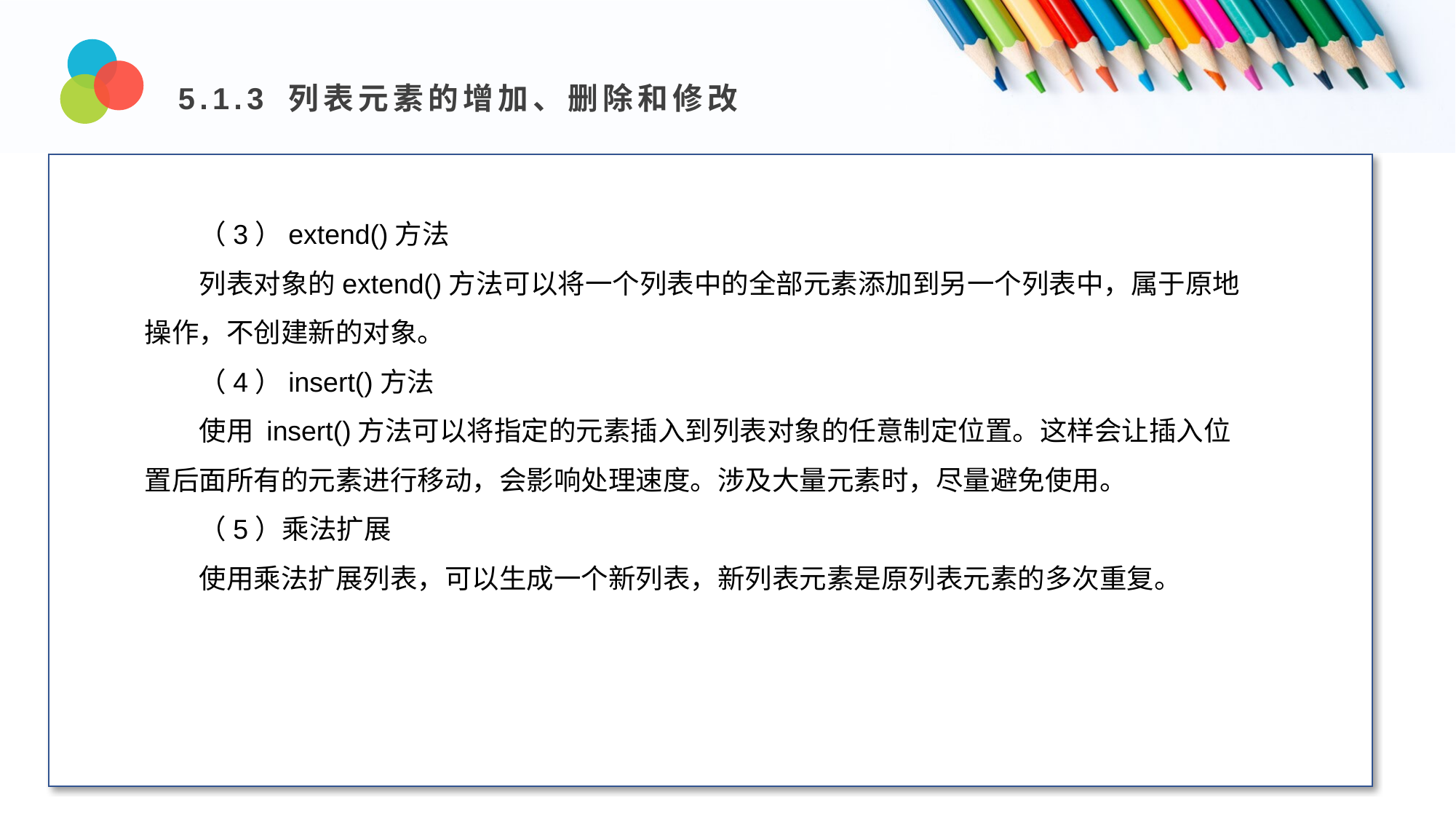

5.1.3 列表元素的增加、删除和修改
Design and Production
（3）extend()方法
列表对象的extend()方法可以将一个列表中的全部元素添加到另一个列表中，属于原地操作，不创建新的对象。
（4）insert()方法
使用 insert()方法可以将指定的元素插入到列表对象的任意制定位置。这样会让插入位置后面所有的元素进行移动，会影响处理速度。涉及大量元素时，尽量避免使用。
（5）乘法扩展
使用乘法扩展列表，可以生成一个新列表，新列表元素是原列表元素的多次重复。